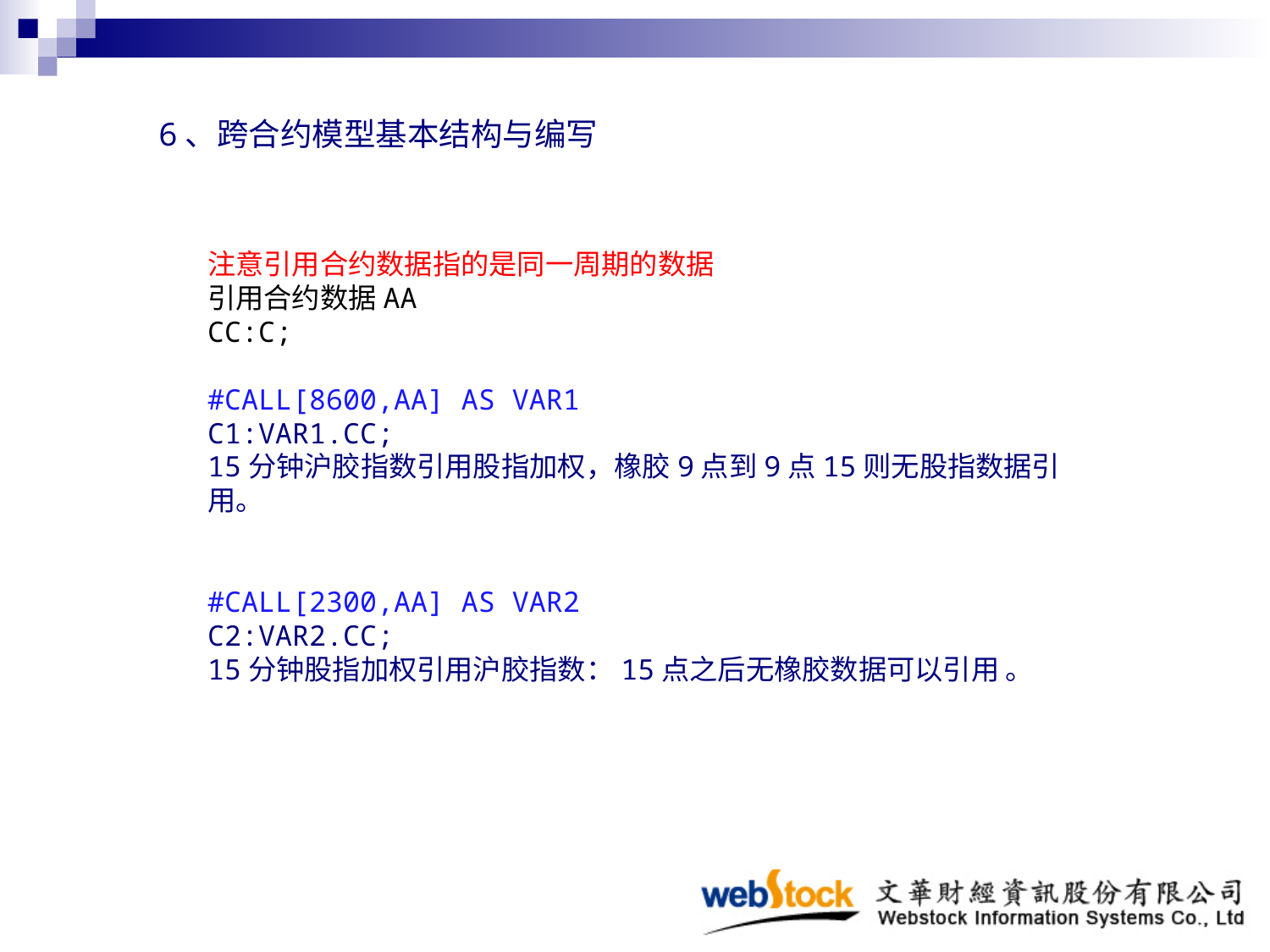

6、跨合约模型基本结构与编写
注意引用合约数据指的是同一周期的数据
引用合约数据AA
CC:C;

#CALL[8600,AA] AS VAR1
C1:VAR1.CC;
15分钟沪胶指数引用股指加权，橡胶9点到9点15则无股指数据引用。

#CALL[2300,AA] AS VAR2
C2:VAR2.CC;
15分钟股指加权引用沪胶指数：15点之后无橡胶数据可以引用 。